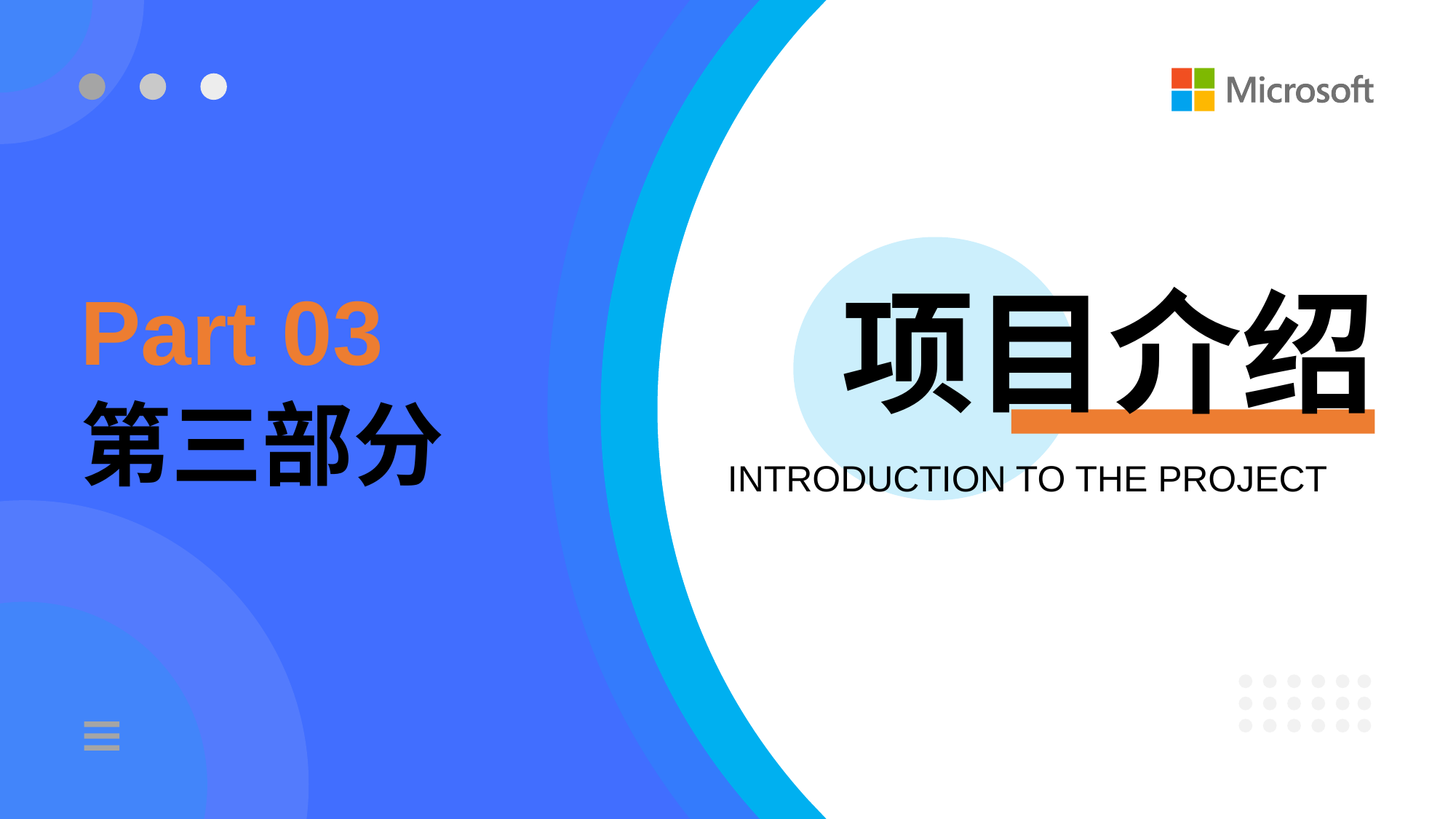

Part 03
第三部分
项目介绍
INTRODUCTION TO THE PROJECT